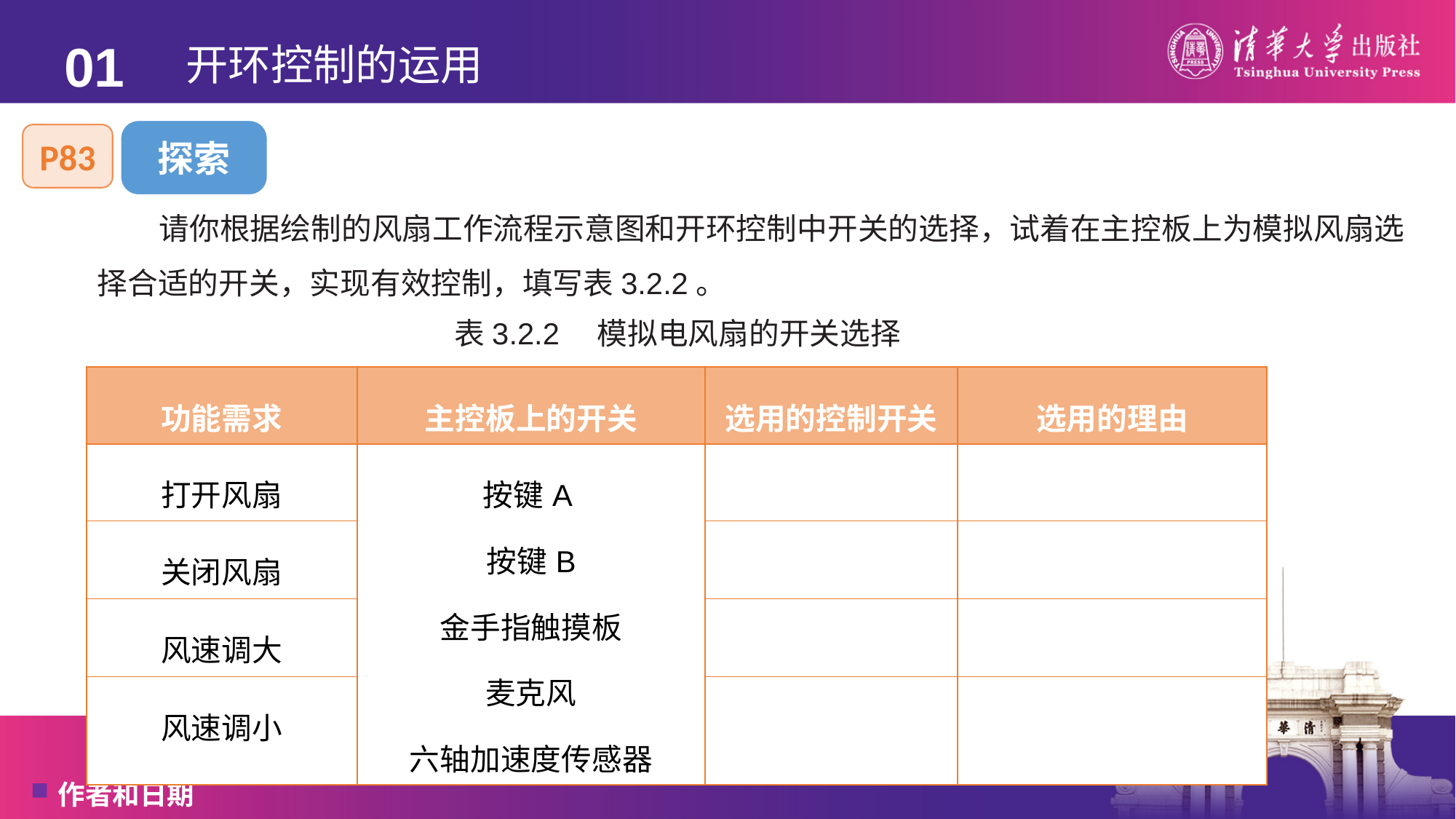

01
# 开环控制的运用
探索
P83
请你根据绘制的风扇工作流程示意图和开环控制中开关的选择，试着在主控板上为模拟风扇选择合适的开关，实现有效控制，填写表3.2.2。
表3.2.2　模拟电风扇的开关选择
| 功能需求 | 主控板上的开关 | 选用的控制开关 | 选用的理由 |
| --- | --- | --- | --- |
| 打开风扇 | 按键A 按键B 金手指触摸板 麦克风 六轴加速度传感器 |  |  |
| 关闭风扇 |  |  |  |
| 风速调大 |  |  |  |
| 风速调小 |  |  |  |
作者和日期